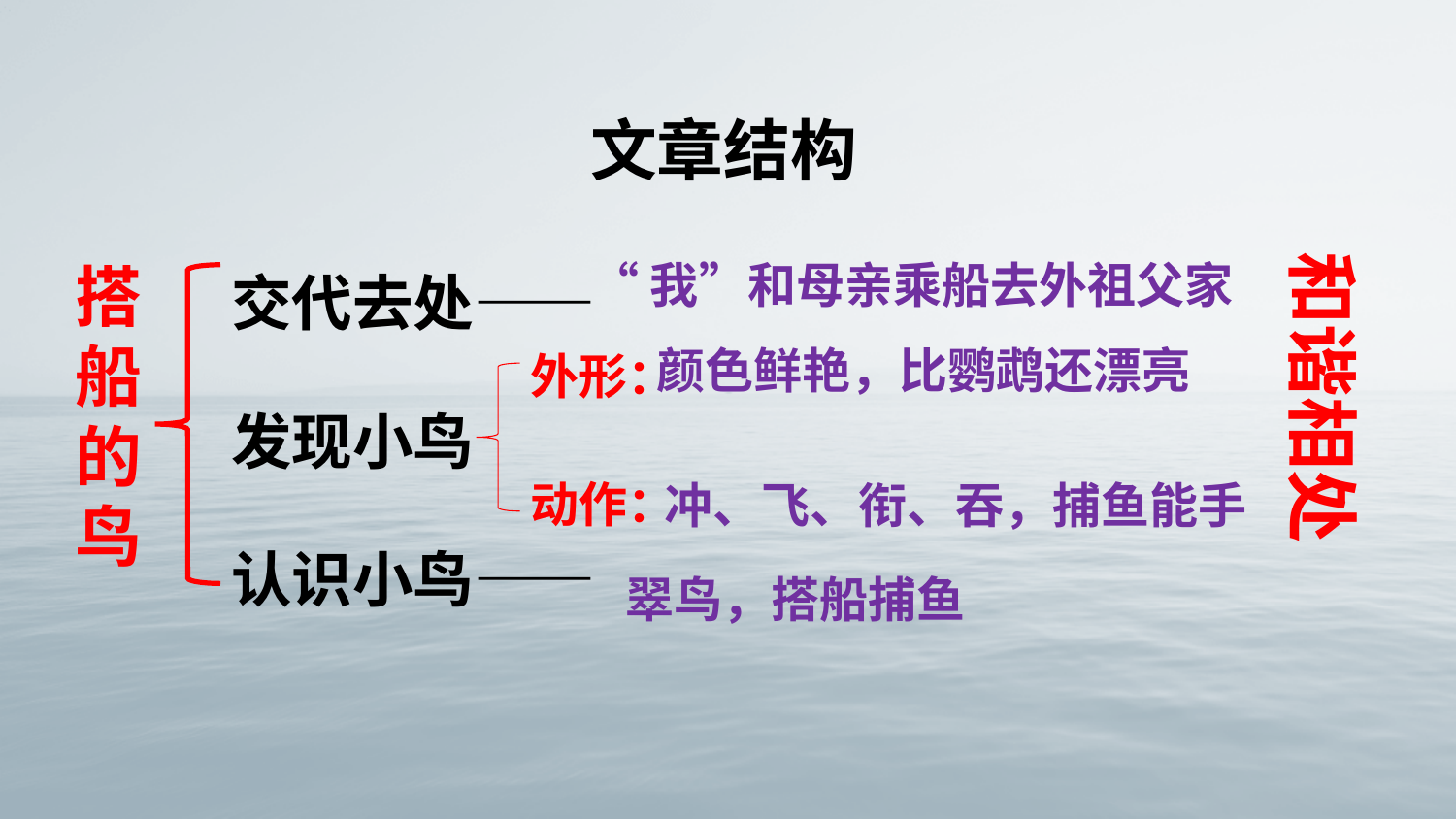

文章结构

和谐相处
交代去处——
发现小鸟
认识小鸟——
搭船的鸟
“我”和母亲乘船去外祖父家

外形：

动作：
颜色鲜艳，比鹦鹉还漂亮

冲、飞、衔、吞，捕鱼能手
翠鸟，搭船捕鱼